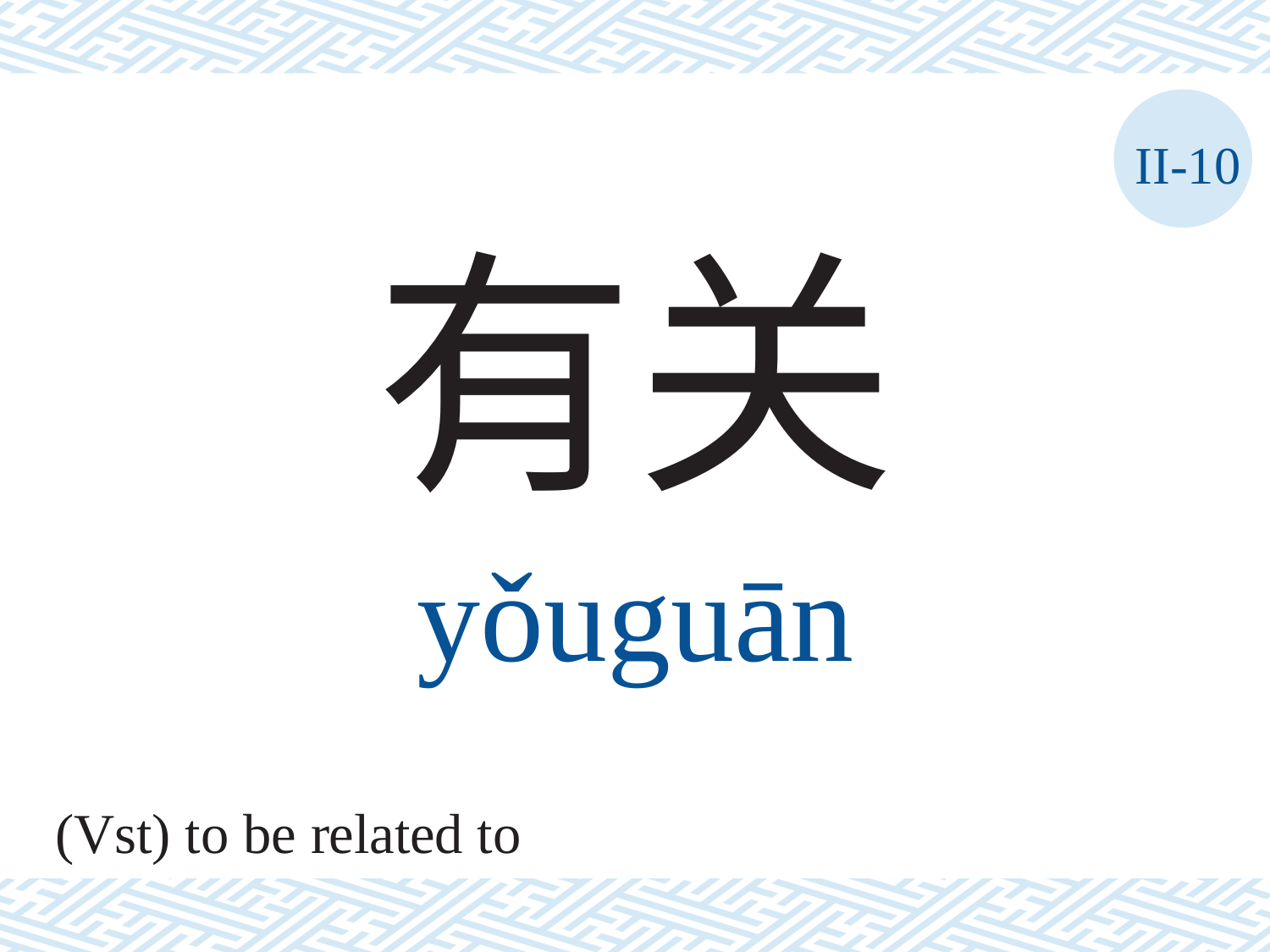

II-10
有关
yǒuguān
(Vst) to be related to